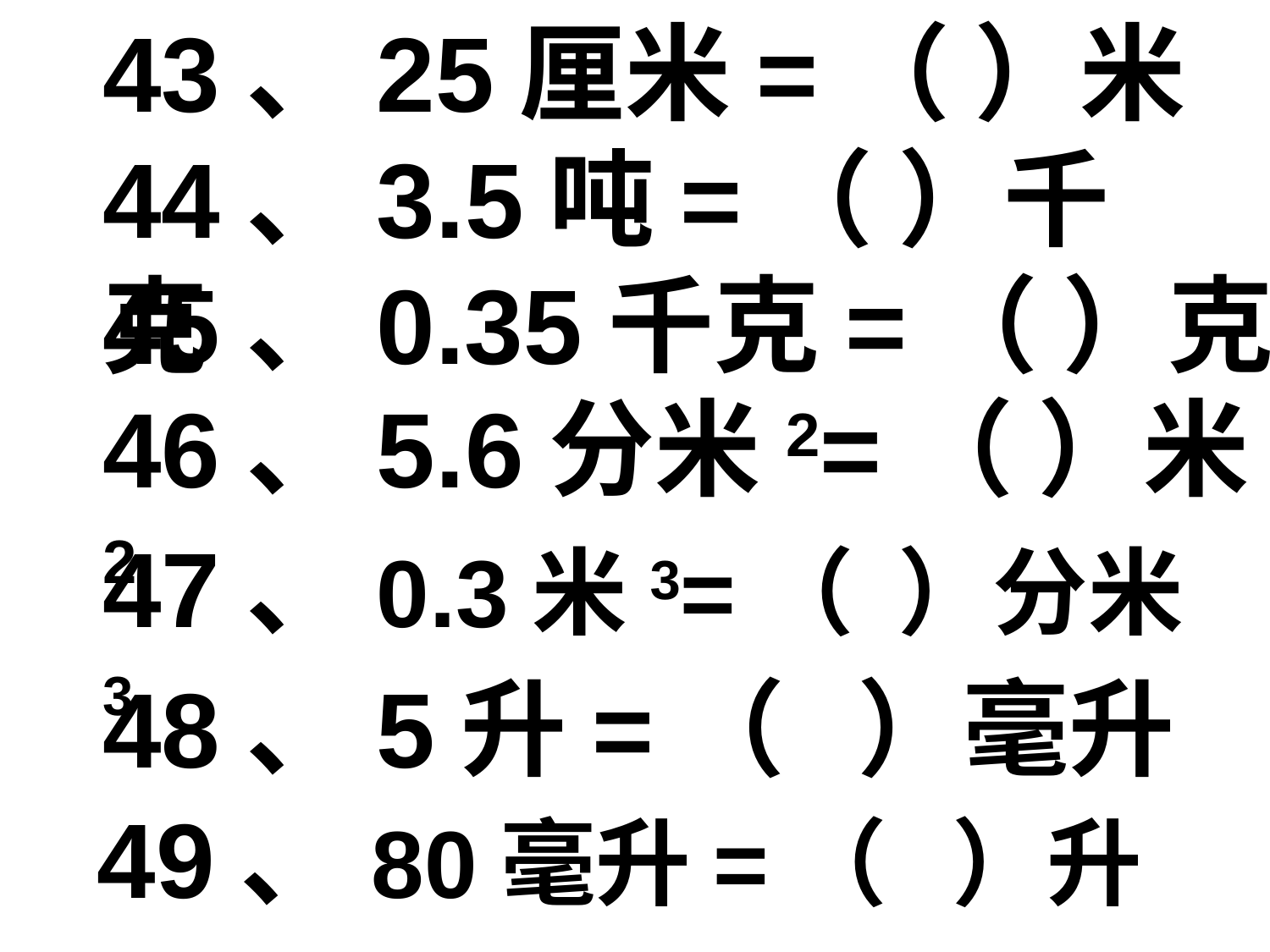

43、25厘米=（ ）米
44、3.5吨=（ ）千克
45、0.35千克=（ ）克

46、5.6分米2=（ ）米2
47、0.3米3=（  ）分米3
48、5升=（   ）毫升
49、80毫升=（   ）升